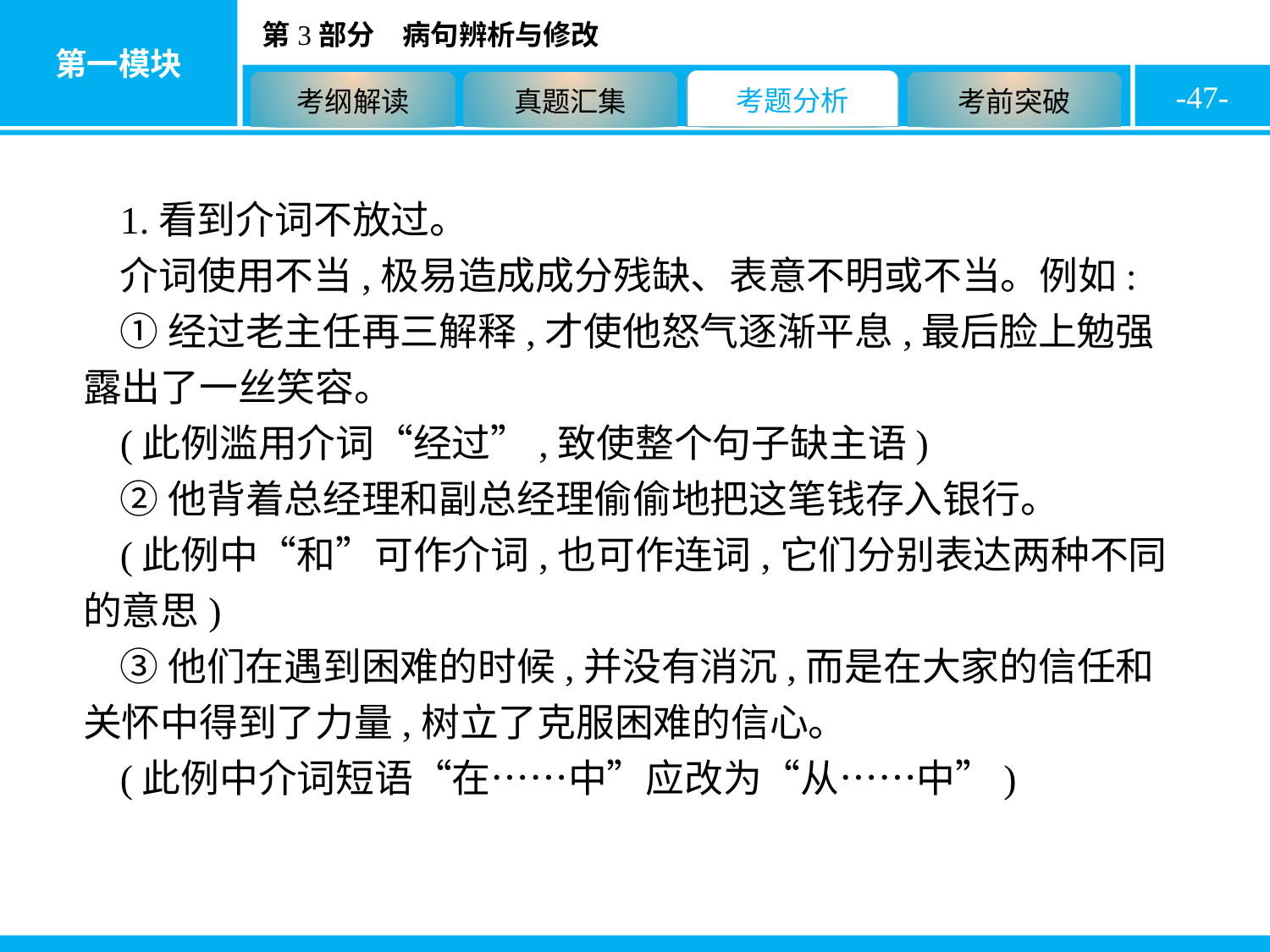

-47-
1.看到介词不放过。
介词使用不当,极易造成成分残缺、表意不明或不当。例如:
①经过老主任再三解释,才使他怒气逐渐平息,最后脸上勉强露出了一丝笑容。
(此例滥用介词“经过”,致使整个句子缺主语)
②他背着总经理和副总经理偷偷地把这笔钱存入银行。
(此例中“和”可作介词,也可作连词,它们分别表达两种不同的意思)
③他们在遇到困难的时候,并没有消沉,而是在大家的信任和关怀中得到了力量,树立了克服困难的信心。
(此例中介词短语“在……中”应改为“从……中”)